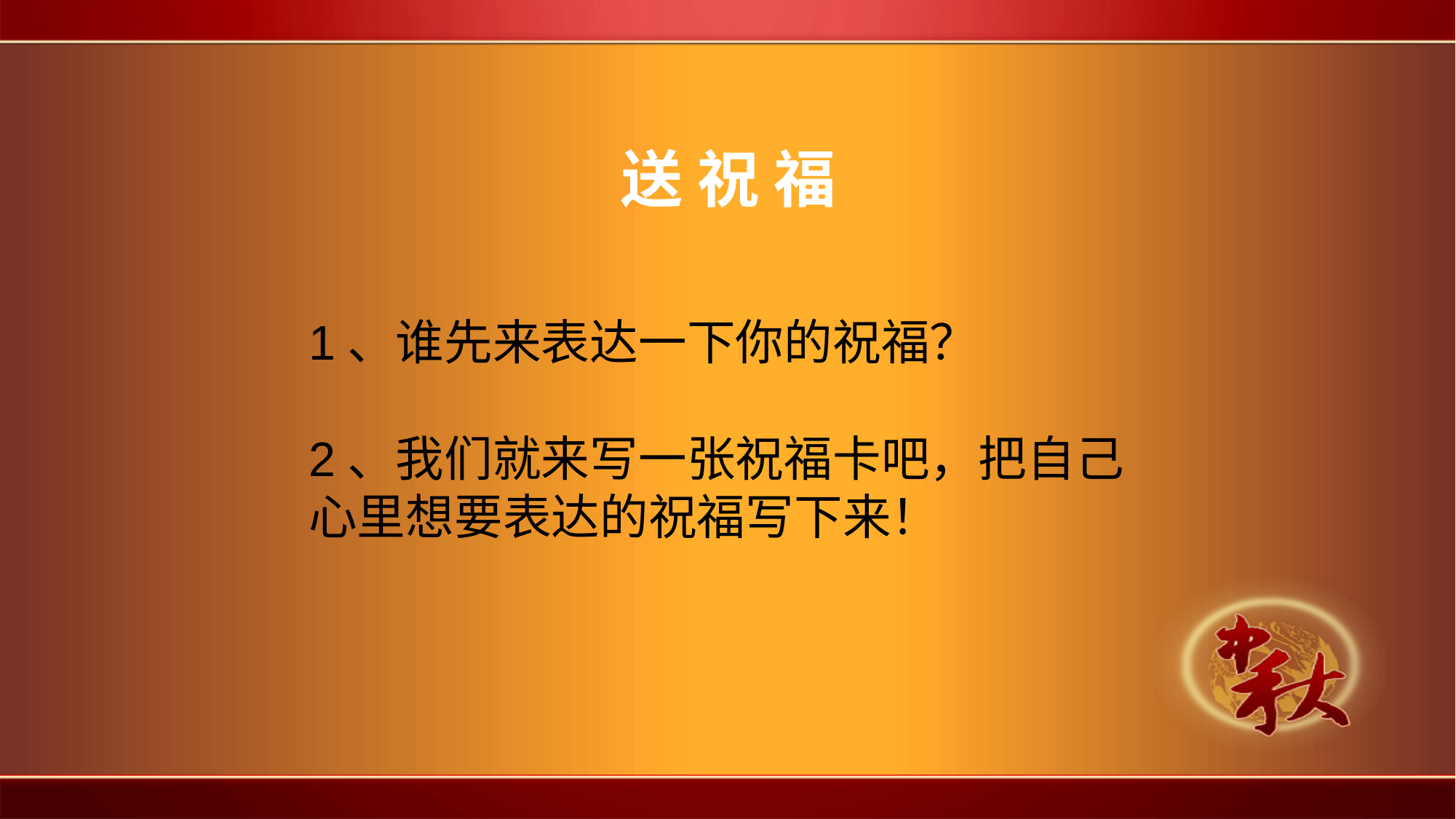

# 送 祝 福
1、谁先来表达一下你的祝福？

2、我们就来写一张祝福卡吧，把自己心里想要表达的祝福写下来！